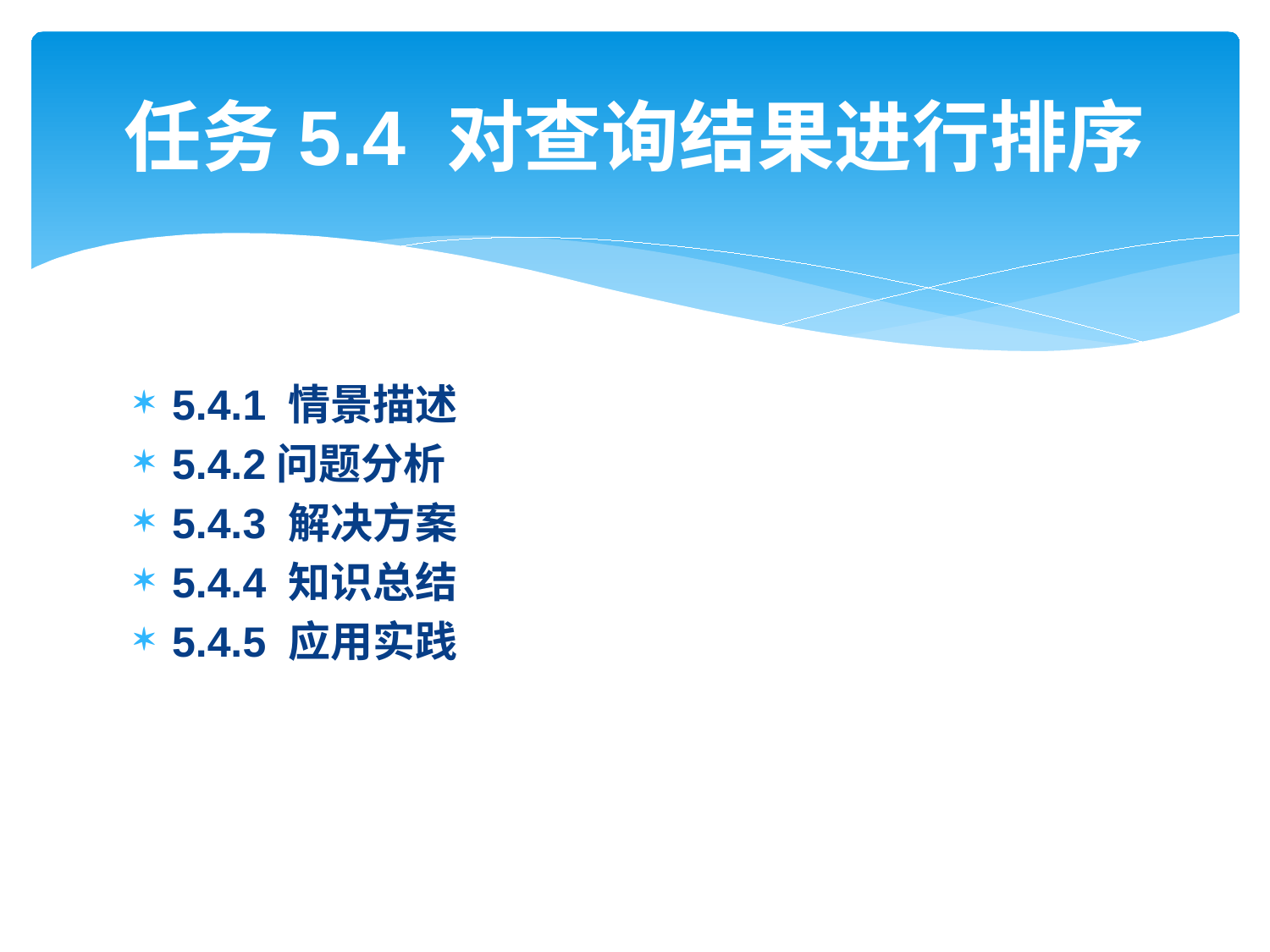

# 任务5.4 对查询结果进行排序
5.4.1 情景描述
5.4.2问题分析
5.4.3 解决方案
5.4.4 知识总结
5.4.5 应用实践